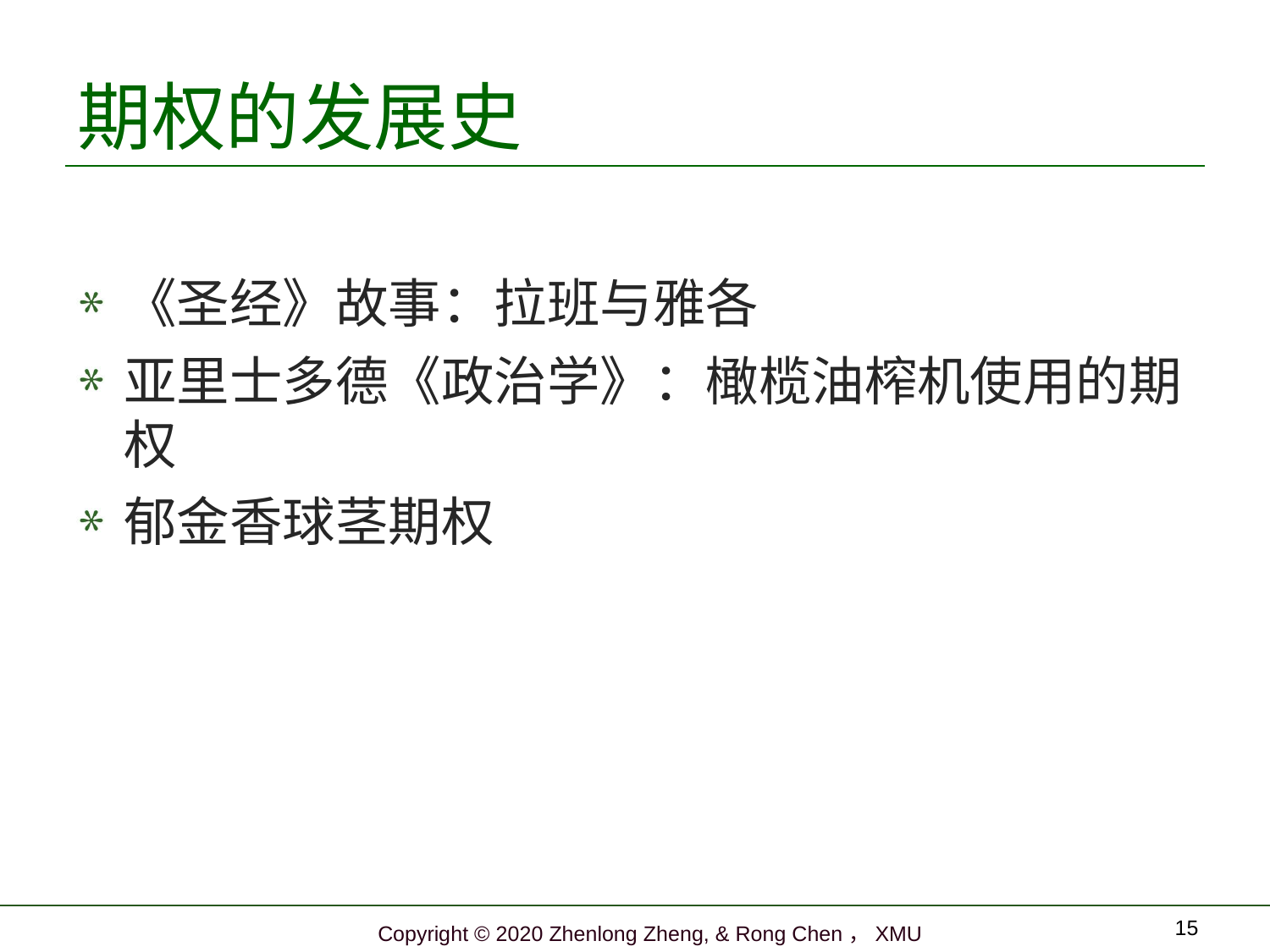

# 期权的发展史

《圣经》故事：拉班与雅各
亚里士多德《政治学》：橄榄油榨机使用的期权
郁金香球茎期权
15